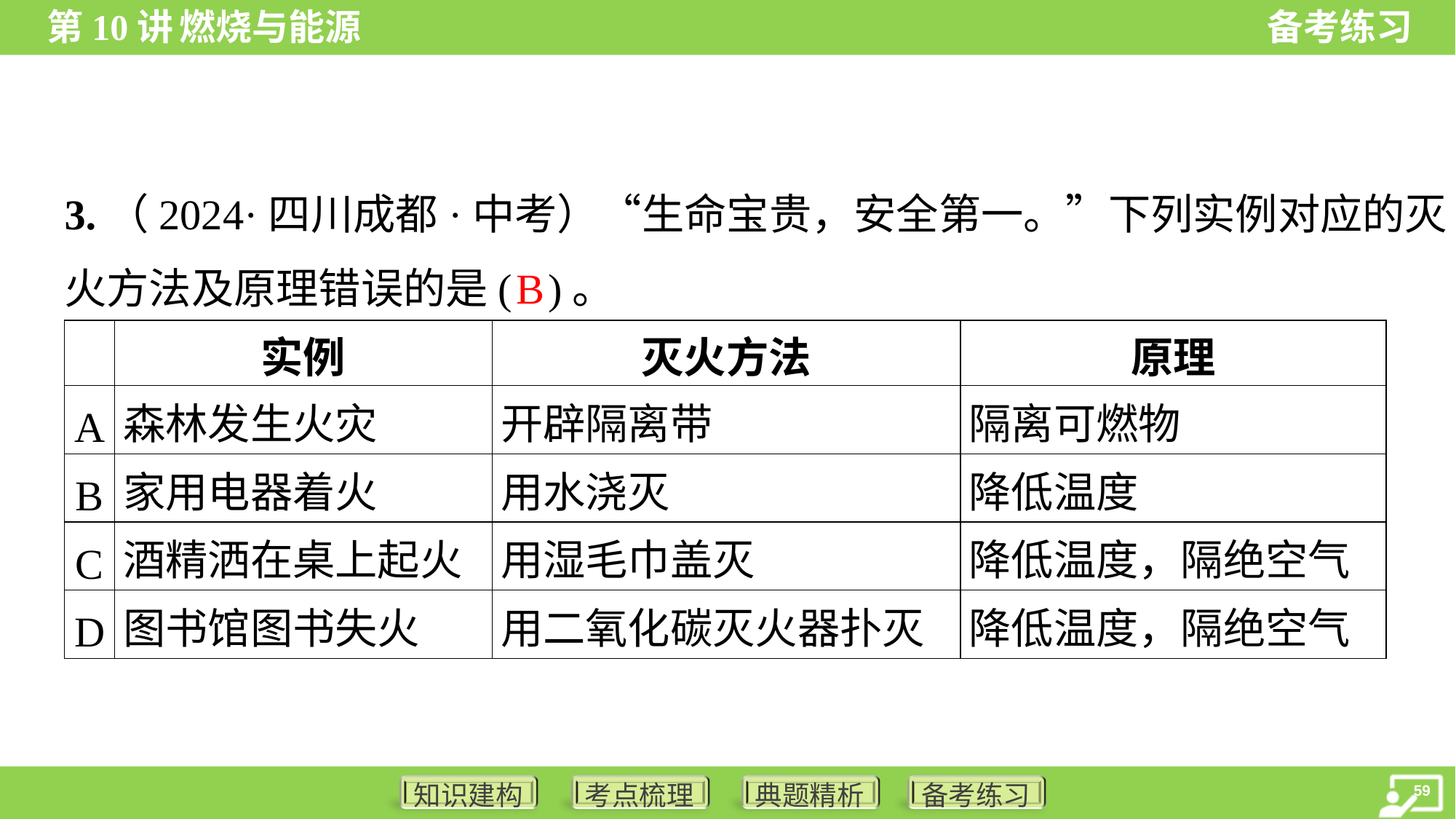

3.（2024·四川成都·中考）“生命宝贵，安全第一。”下列实例对应的灭
火方法及原理错误的是(   )。
B
|  | 实例 | 灭火方法 | 原理 |
| --- | --- | --- | --- |
| A | 森林发生火灾 | 开辟隔离带 | 隔离可燃物 |
| B | 家用电器着火 | 用水浇灭 | 降低温度 |
| C | 酒精洒在桌上起火 | 用湿毛巾盖灭 | 降低温度，隔绝空气 |
| D | 图书馆图书失火 | 用二氧化碳灭火器扑灭 | 降低温度，隔绝空气 |